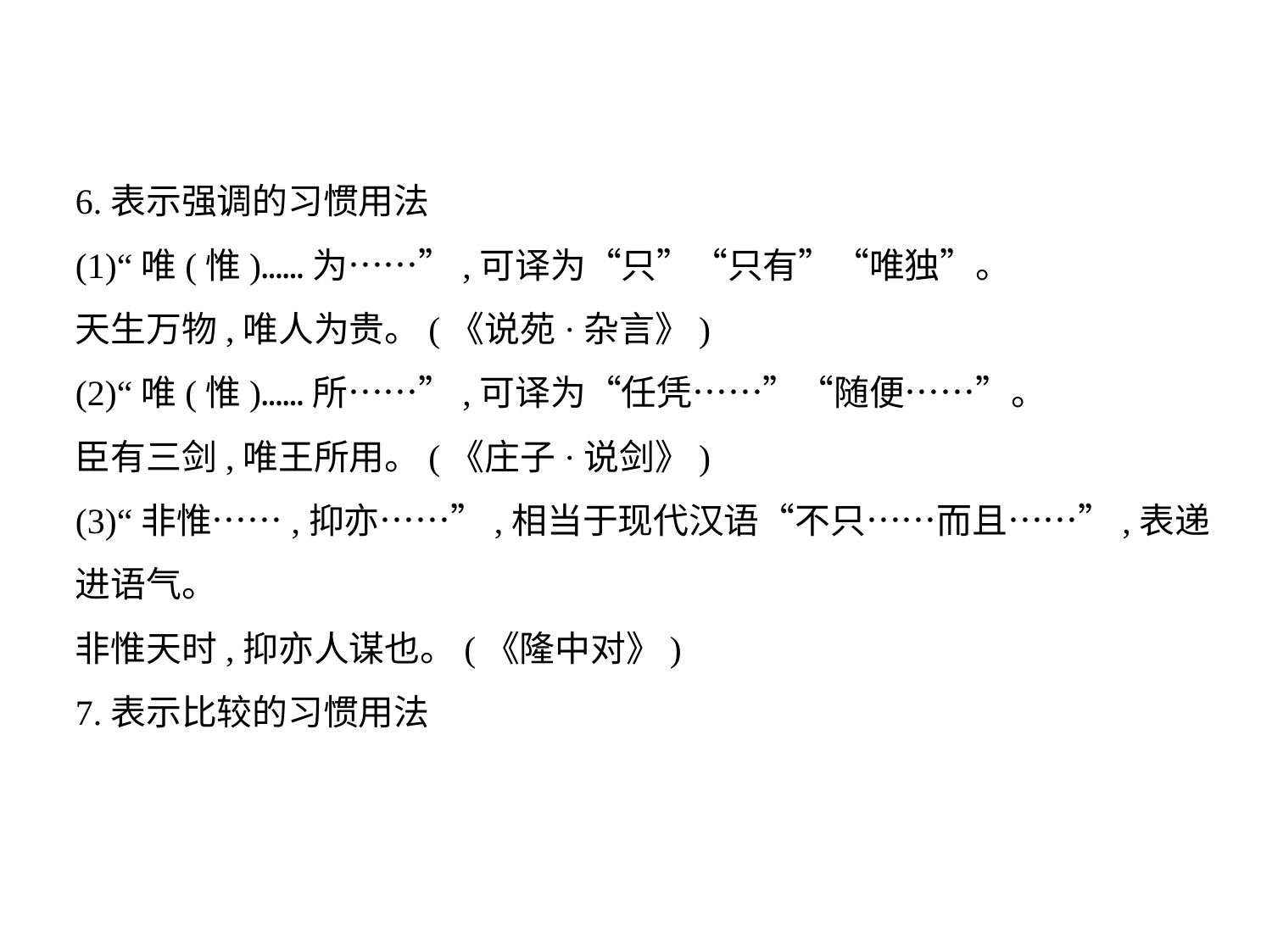

6.表示强调的习惯用法
(1)“唯(惟)……为……”,可译为“只”“只有”“唯独”。
天生万物,唯人为贵。(《说苑·杂言》)
(2)“唯(惟)……所……”,可译为“任凭……”“随便……”。
臣有三剑,唯王所用。(《庄子·说剑》)
(3)“非惟……,抑亦……”,相当于现代汉语“不只……而且……”,表递
进语气。
非惟天时,抑亦人谋也。(《隆中对》)
7.表示比较的习惯用法